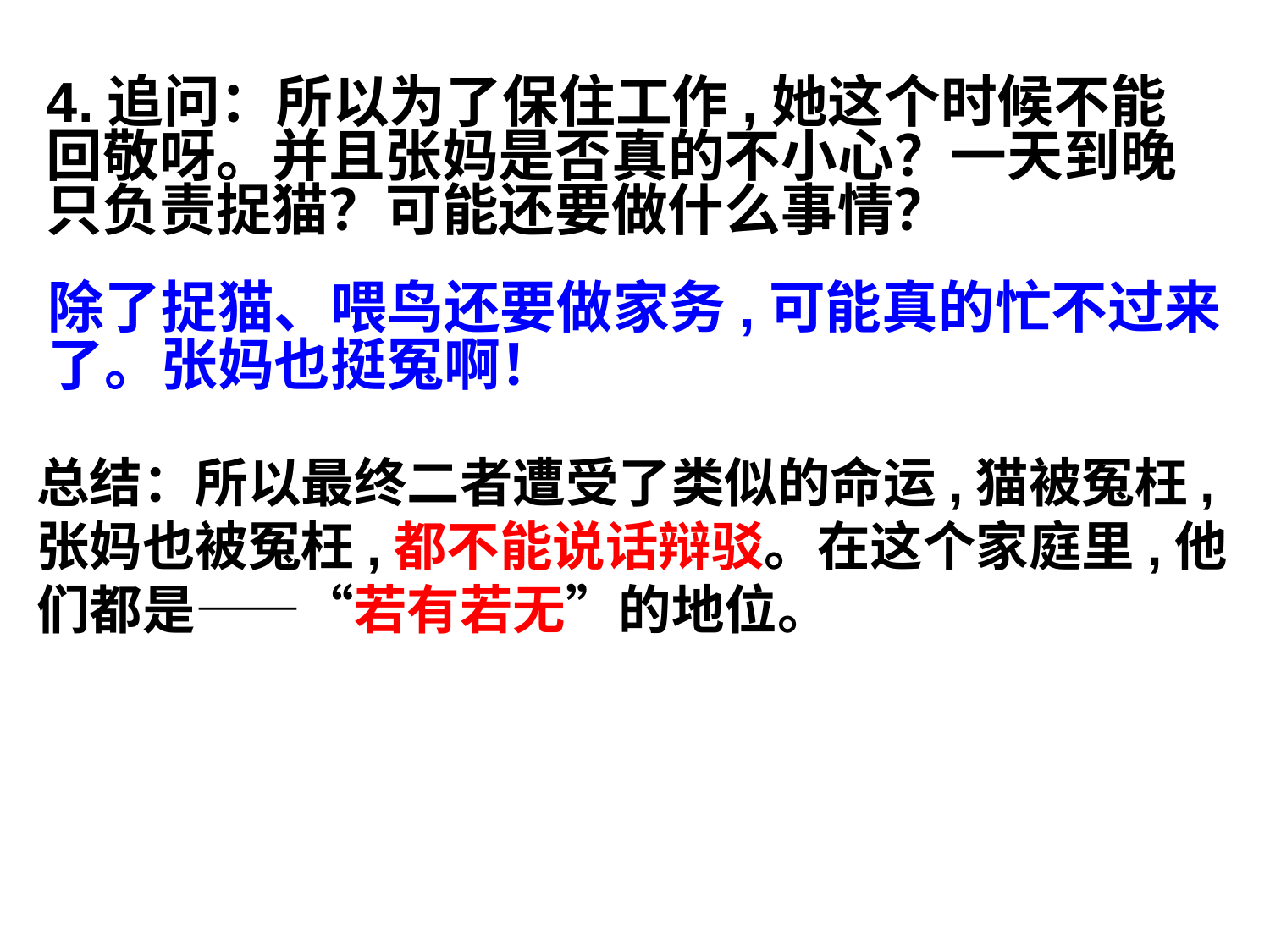

4.追问：所以为了保住工作,她这个时候不能回敬呀。并且张妈是否真的不小心？一天到晚只负责捉猫？可能还要做什么事情？
除了捉猫、喂鸟还要做家务,可能真的忙不过来了。张妈也挺冤啊！
总结：所以最终二者遭受了类似的命运,猫被冤枉,张妈也被冤枉,都不能说话辩驳。在这个家庭里,他们都是——“若有若无”的地位。